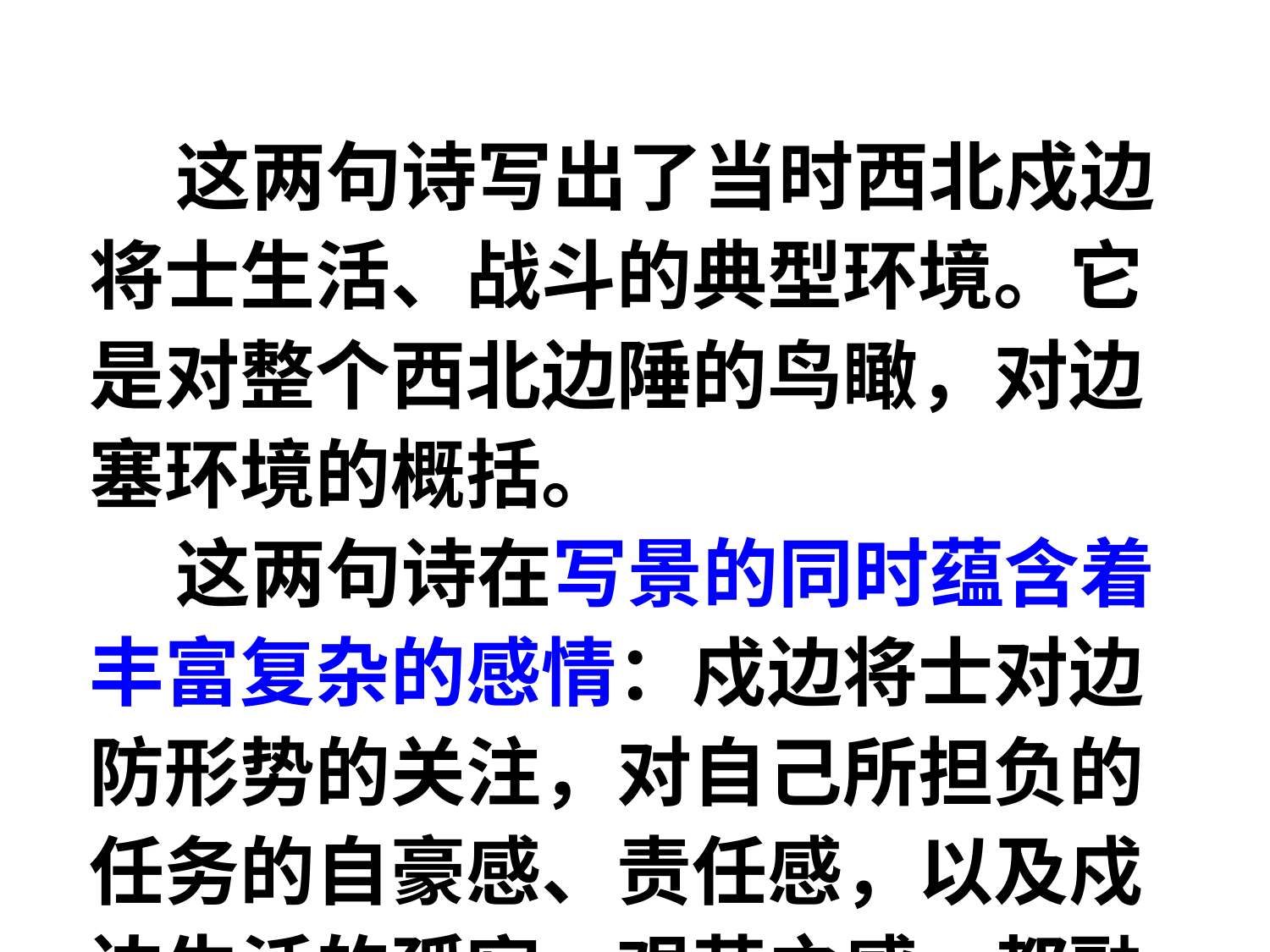

这两句诗写出了当时西北戍边将士生活、战斗的典型环境。它是对整个西北边陲的鸟瞰，对边塞环境的概括。
    这两句诗在写景的同时蕴含着丰富复杂的感情：戍边将士对边防形势的关注，对自己所担负的任务的自豪感、责任感，以及戍边生活的孤寂、艰苦之感，都融合在悲壮、开阔而又迷蒙暗淡的景色里。